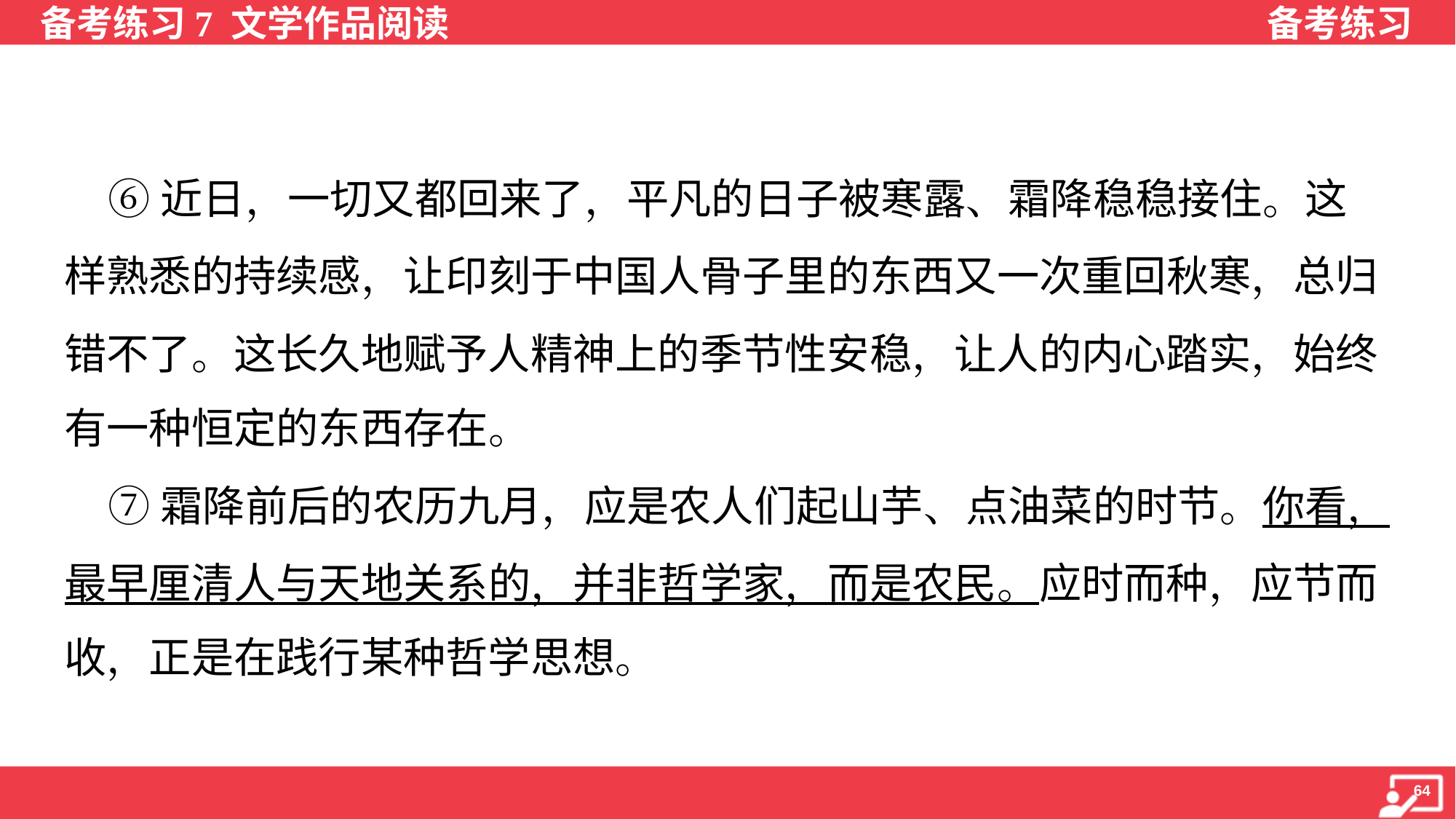

⑥近日，一切又都回来了，平凡的日子被寒露、霜降稳稳接住。这
样熟悉的持续感，让印刻于中国人骨子里的东西又一次重回秋寒，总归
错不了。这长久地赋予人精神上的季节性安稳，让人的内心踏实，始终
有一种恒定的东西存在。
    ⑦霜降前后的农历九月，应是农人们起山芋、点油菜的时节。你看，
最早厘清人与天地关系的，并非哲学家，而是农民。应时而种，应节而
收，正是在践行某种哲学思想。